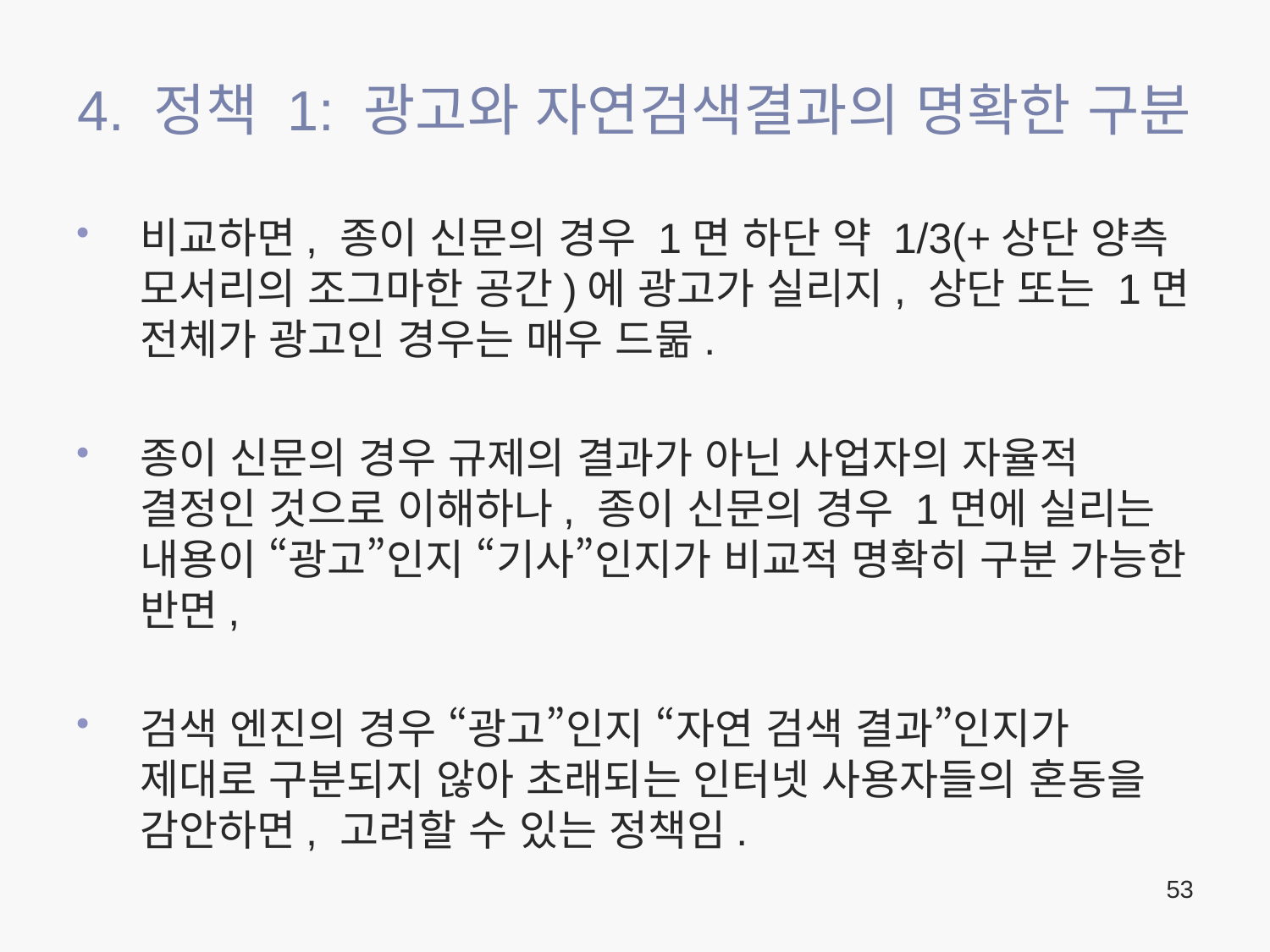

# 4. 정책 1: 광고와 자연검색결과의 명확한 구분
비교하면, 종이 신문의 경우 1면 하단 약 1/3(+상단 양측 모서리의 조그마한 공간)에 광고가 실리지, 상단 또는 1면 전체가 광고인 경우는 매우 드묾.

종이 신문의 경우 규제의 결과가 아닌 사업자의 자율적 결정인 것으로 이해하나, 종이 신문의 경우 1면에 실리는 내용이 “광고”인지 “기사”인지가 비교적 명확히 구분 가능한 반면,

검색 엔진의 경우 “광고”인지 “자연 검색 결과”인지가 제대로 구분되지 않아 초래되는 인터넷 사용자들의 혼동을 감안하면, 고려할 수 있는 정책임.
53